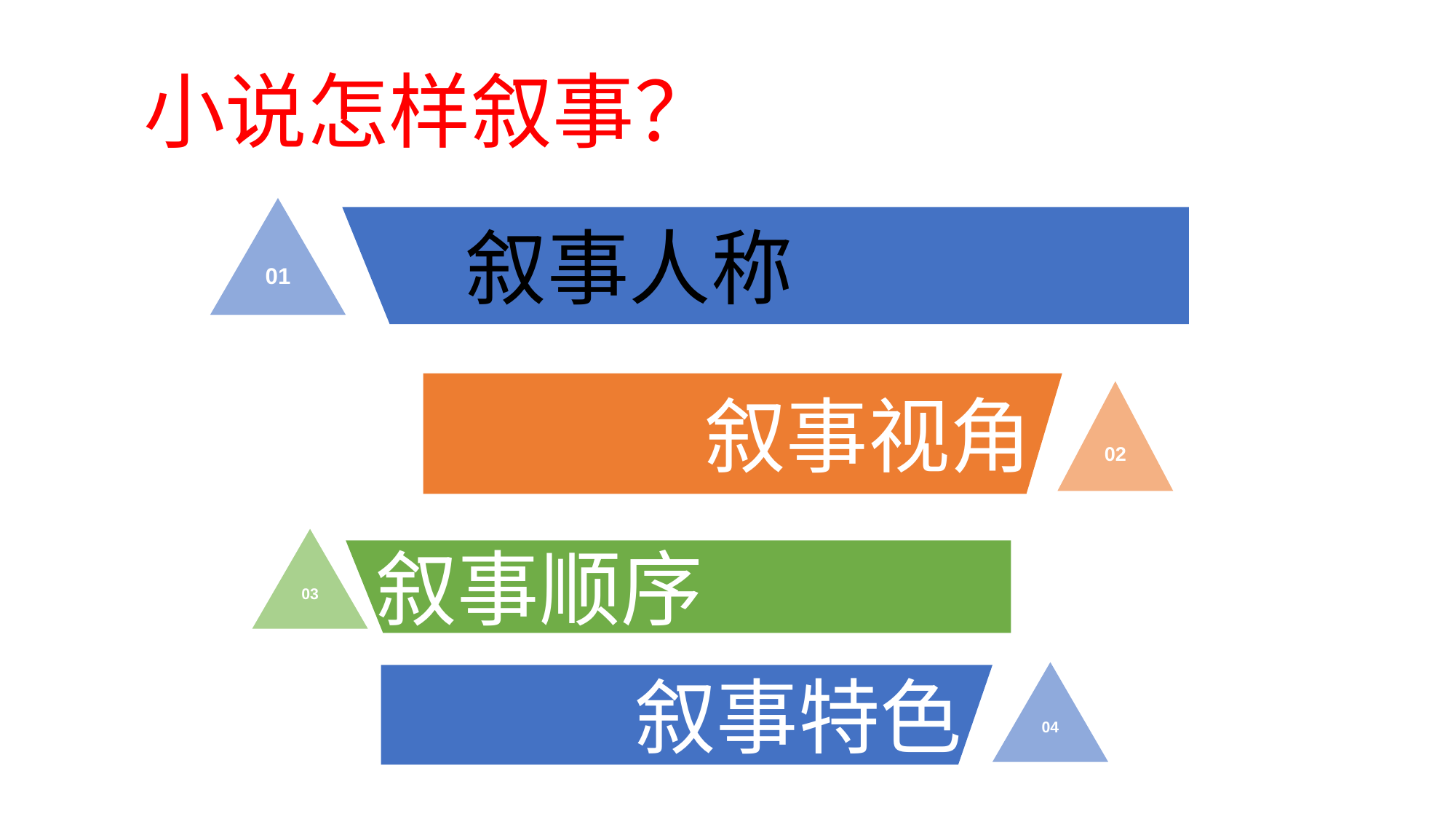

小说怎样叙事？
01
    叙事人称
叙事视角
02
03
叙事顺序
04
叙事特色